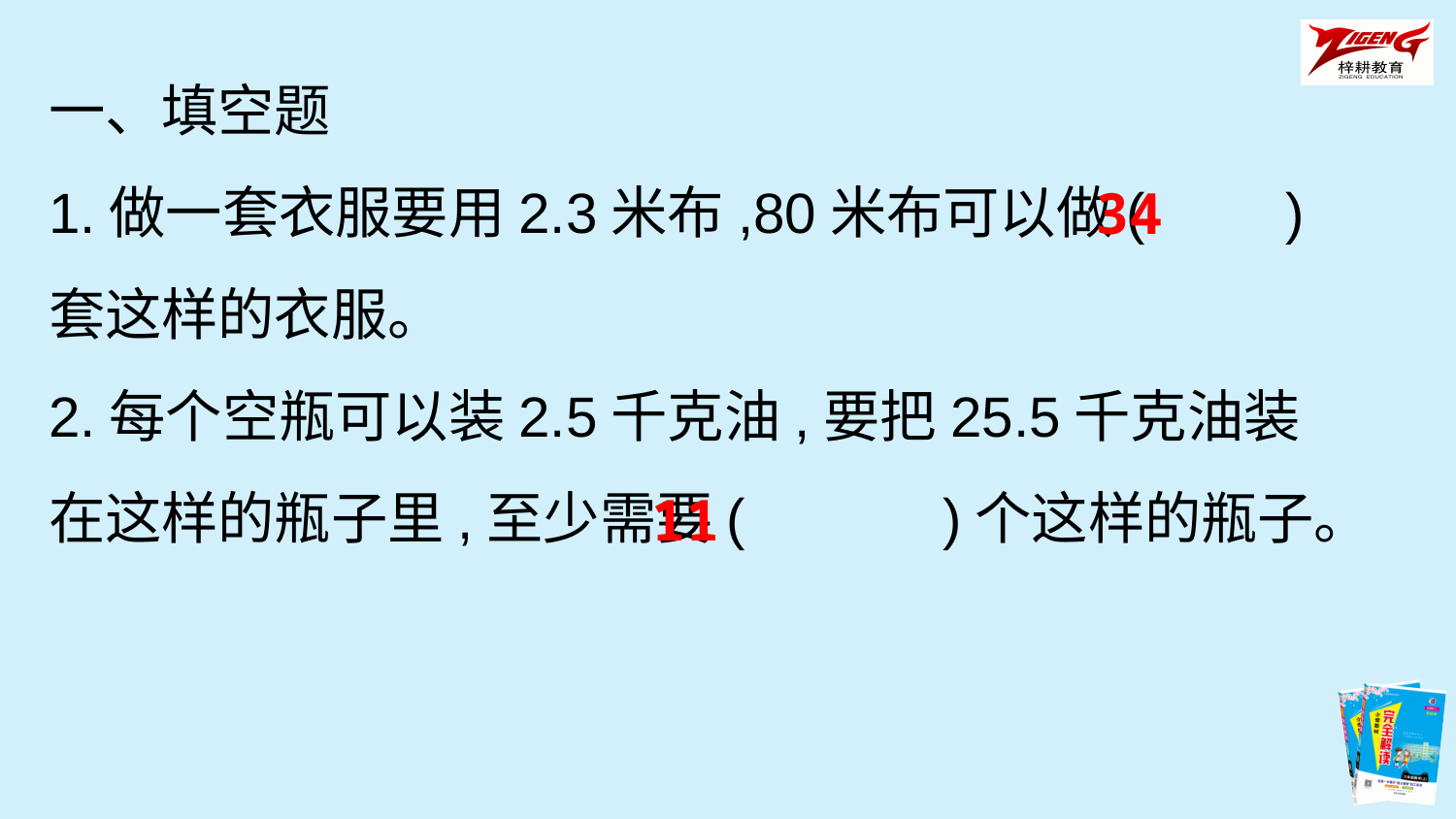

一、填空题
1.做一套衣服要用2.3米布,80米布可以做(　　)套这样的衣服。
2.每个空瓶可以装2.5千克油,要把25.5千克油装在这样的瓶子里,至少需要(　　　)个这样的瓶子。
34
11